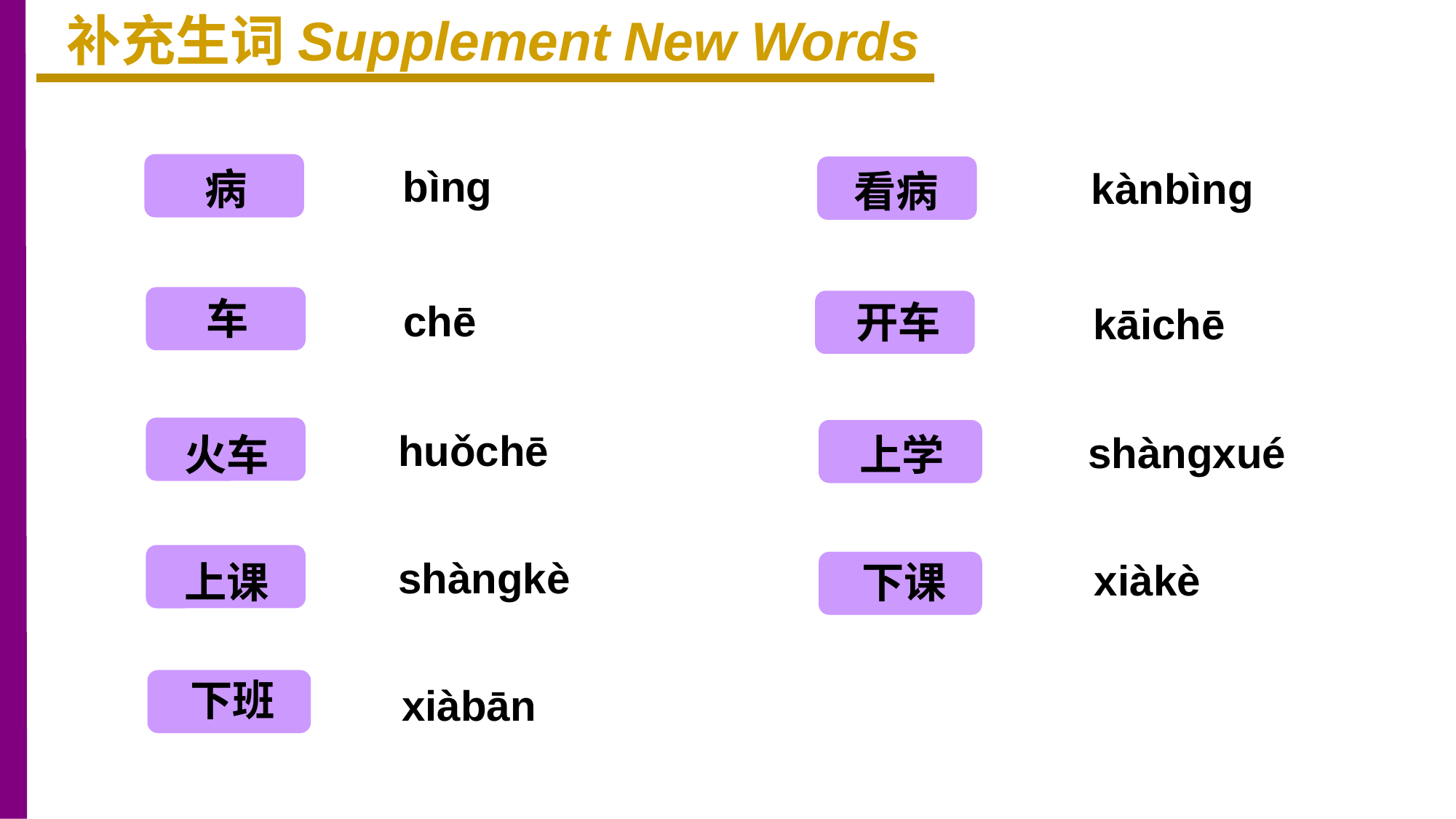

补充生词Supplement New Words

病
bìng
kànbìng

看病
车

chē
开车

kāichē

火车
huǒchē

上学
shàngxué

上课
shàngkè
xiàkè
下课

下班

xiàbān